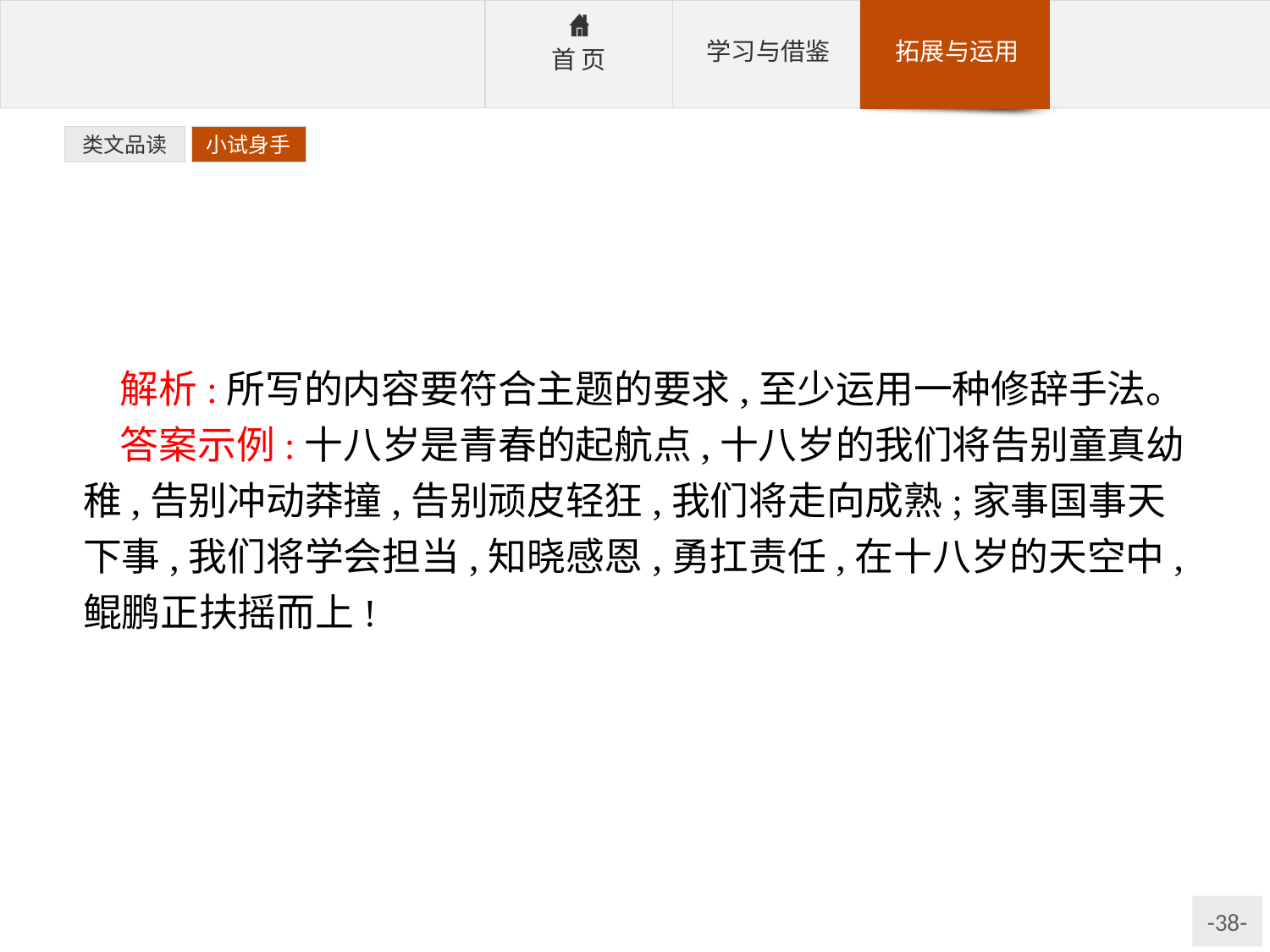

类文品读
小试身手
解析:所写的内容要符合主题的要求,至少运用一种修辞手法。
答案示例:十八岁是青春的起航点,十八岁的我们将告别童真幼稚,告别冲动莽撞,告别顽皮轻狂,我们将走向成熟;家事国事天下事,我们将学会担当,知晓感恩,勇扛责任,在十八岁的天空中,鲲鹏正扶摇而上!